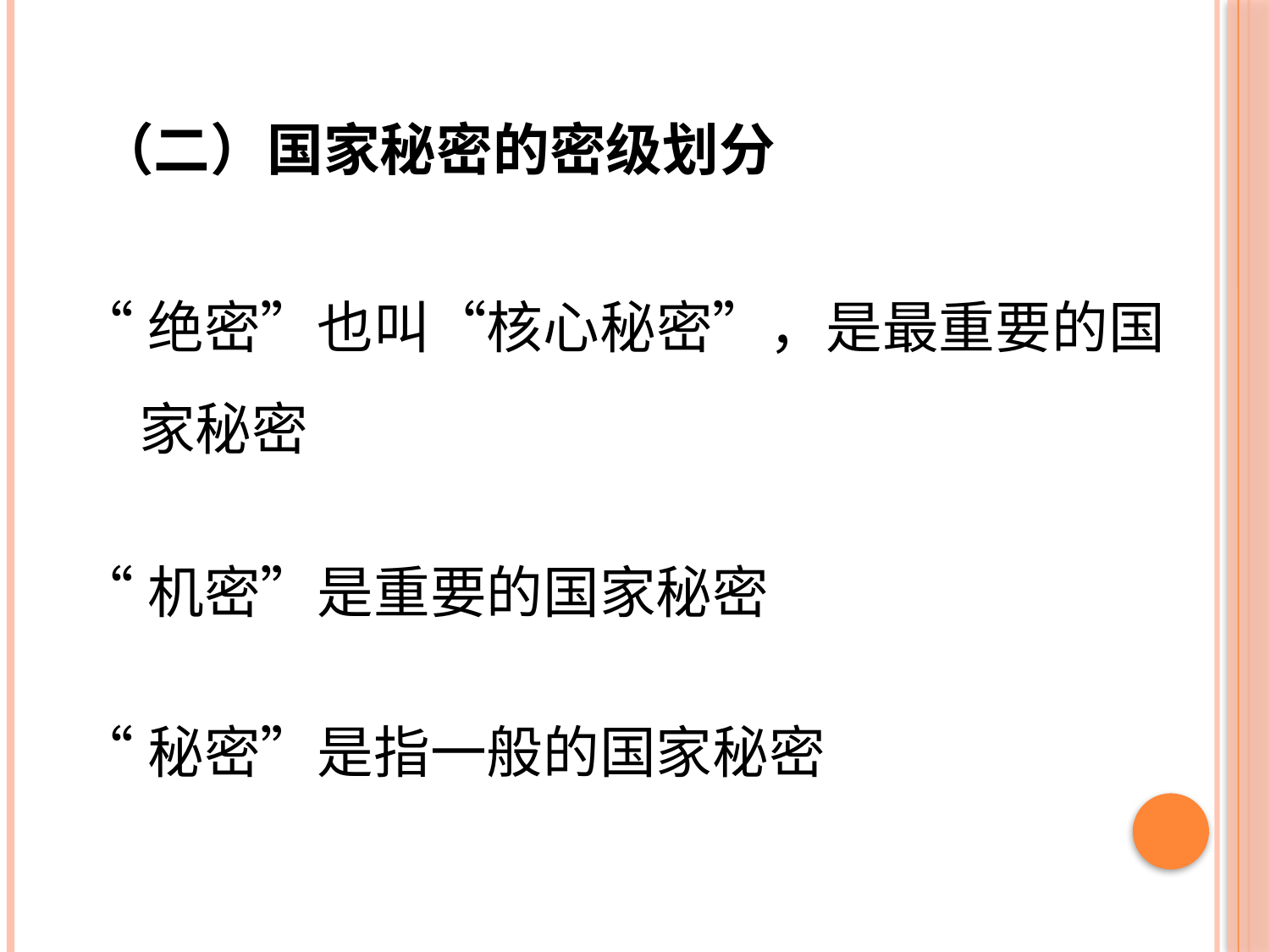

（二）国家秘密的密级划分
“绝密”也叫“核心秘密”，是最重要的国家秘密
“机密”是重要的国家秘密
“秘密”是指一般的国家秘密